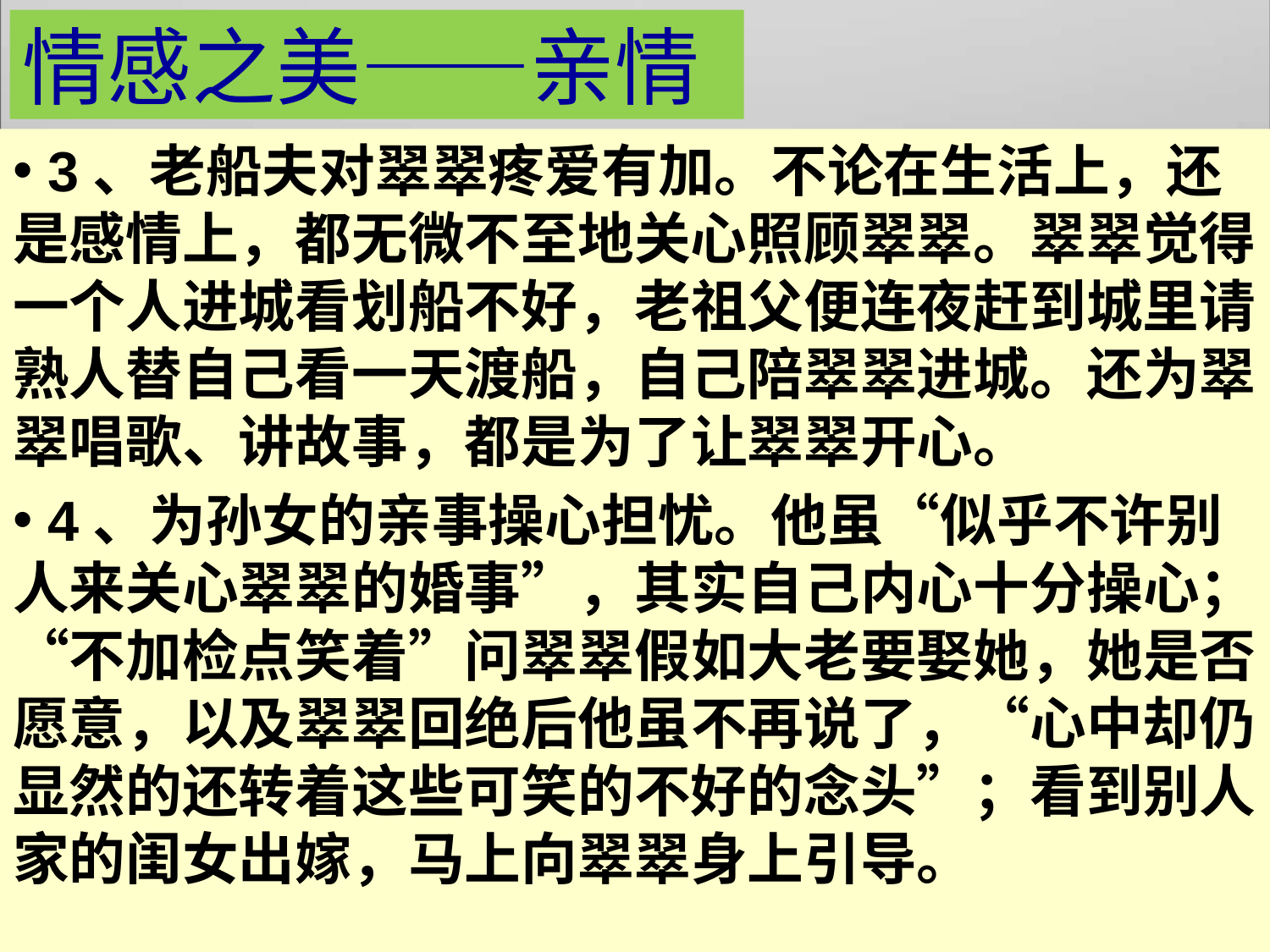

情感之美——亲情
 3、老船夫对翠翠疼爱有加。不论在生活上，还是感情上，都无微不至地关心照顾翠翠。翠翠觉得一个人进城看划船不好，老祖父便连夜赶到城里请熟人替自己看一天渡船，自己陪翠翠进城。还为翠翠唱歌、讲故事，都是为了让翠翠开心。
 4、为孙女的亲事操心担忧。他虽“似乎不许别人来关心翠翠的婚事”，其实自己内心十分操心；“不加检点笑着”问翠翠假如大老要娶她，她是否愿意，以及翠翠回绝后他虽不再说了，“心中却仍显然的还转着这些可笑的不好的念头”；看到别人家的闺女出嫁，马上向翠翠身上引导。